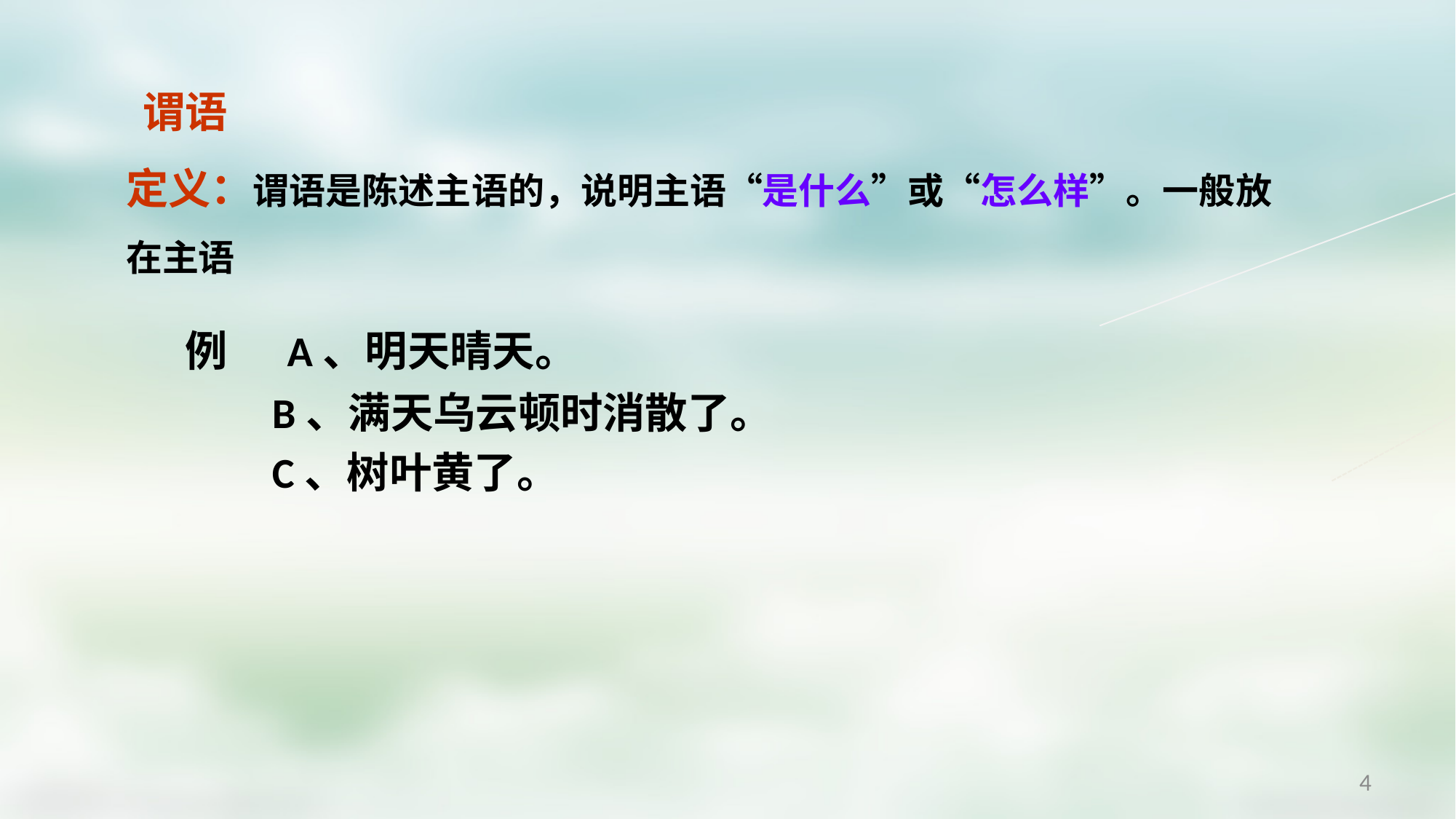

谓语
定义：谓语是陈述主语的，说明主语“是什么”或“怎么样”。一般放在主语
例    A、明天晴天。
         B、满天乌云顿时消散了。
         C、树叶黄了。

4